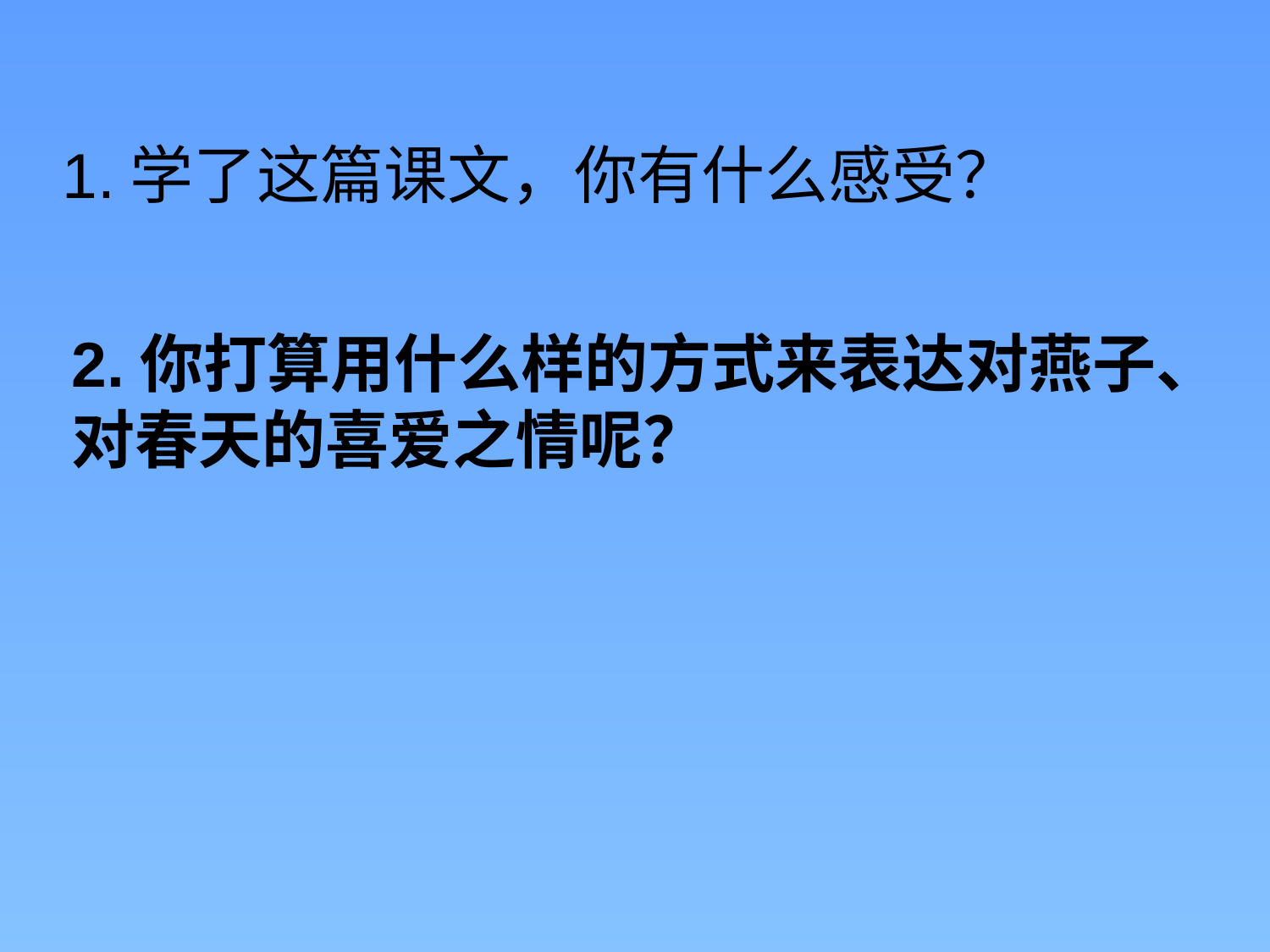

1.学了这篇课文，你有什么感受？
2.你打算用什么样的方式来表达对燕子、对春天的喜爱之情呢？